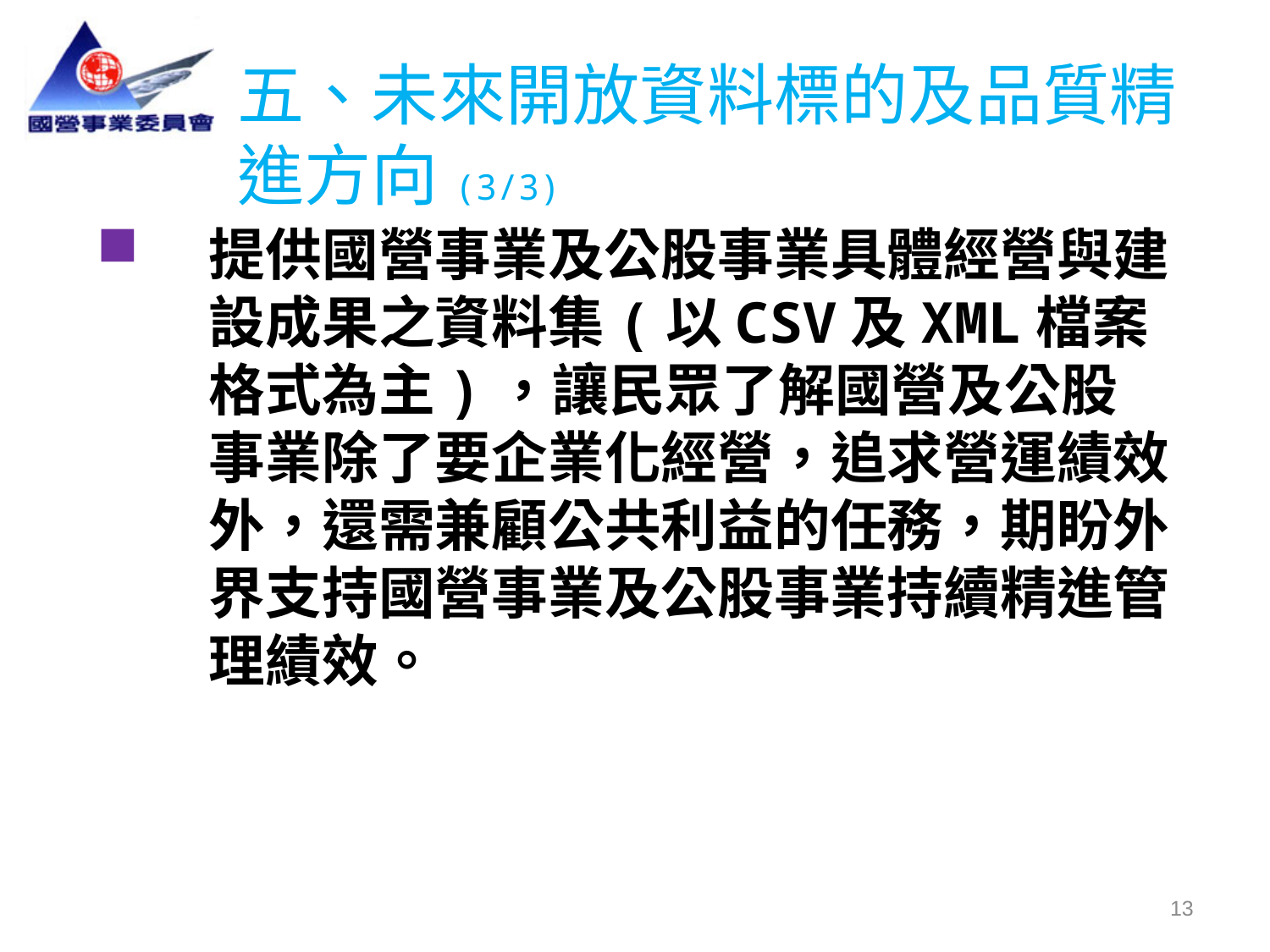

五、未來開放資料標的及品質精進方向(3/3)
提供國營事業及公股事業具體經營與建設成果之資料集(以CSV及XML檔案格式為主)，讓民眾了解國營及公股事業除了要企業化經營，追求營運績效外，還需兼顧公共利益的任務，期盼外界支持國營事業及公股事業持續精進管理績效。
室業務聯繫窗口。
13